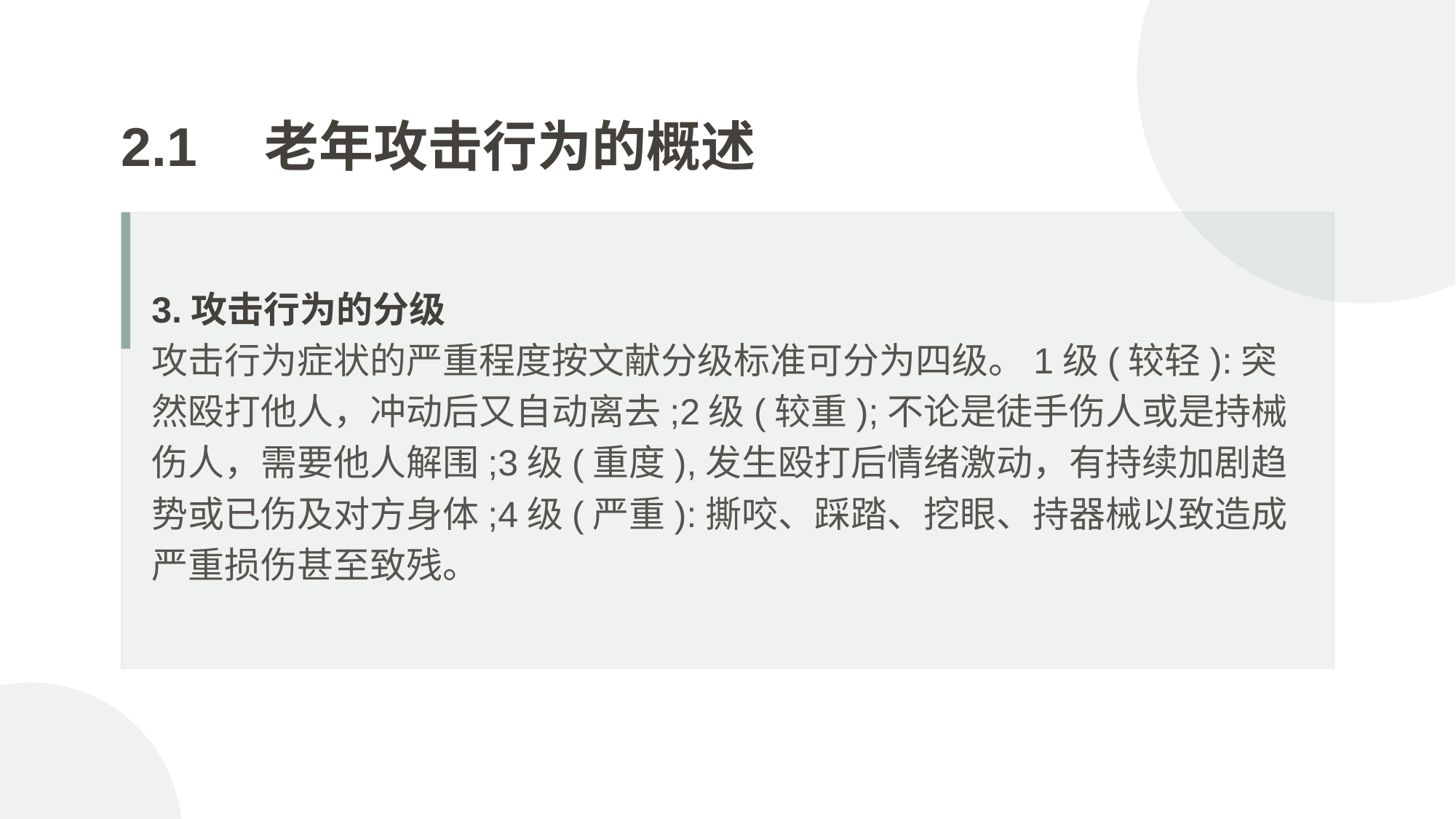

2.1　老年攻击行为的概述

3.攻击行为的分级
攻击行为症状的严重程度按文献分级标准可分为四级。1级(较轻):突然殴打他人，冲动后又自动离去;2级(较重);不论是徒手伤人或是持械伤人，需要他人解围;3级(重度),发生殴打后情绪激动，有持续加剧趋势或已伤及对方身体;4级(严重):撕咬、踩踏、挖眼、持器械以致造成严重损伤甚至致残。